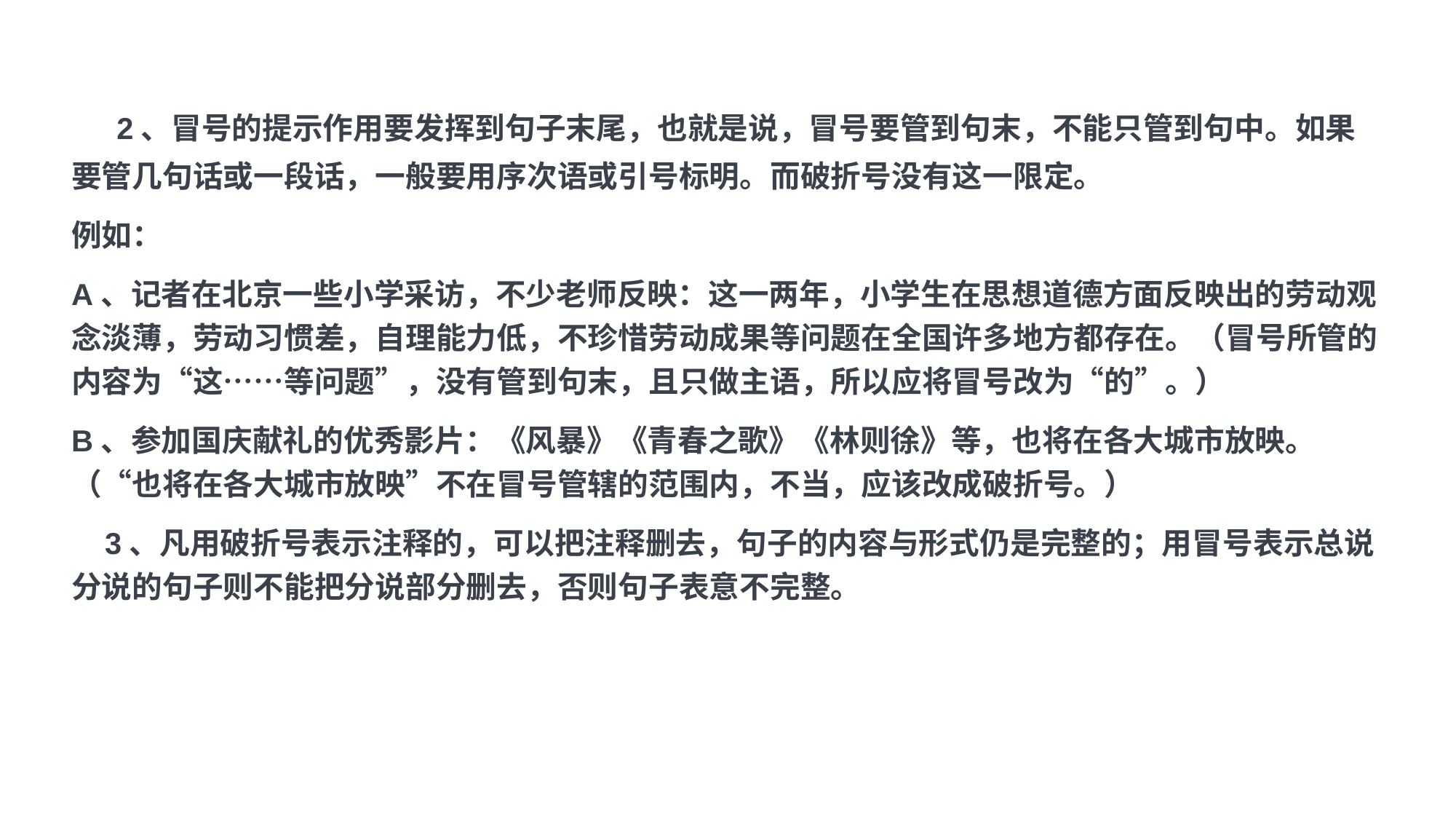

2、冒号的提示作用要发挥到句子末尾，也就是说，冒号要管到句末，不能只管到句中。如果要管几句话或一段话，一般要用序次语或引号标明。而破折号没有这一限定。
例如：
A、记者在北京一些小学采访，不少老师反映：这一两年，小学生在思想道德方面反映出的劳动观念淡薄，劳动习惯差，自理能力低，不珍惜劳动成果等问题在全国许多地方都存在。（冒号所管的内容为“这……等问题”，没有管到句末，且只做主语，所以应将冒号改为“的”。）
B、参加国庆献礼的优秀影片：《风暴》《青春之歌》《林则徐》等，也将在各大城市放映。（“也将在各大城市放映”不在冒号管辖的范围内，不当，应该改成破折号。）
    3、凡用破折号表示注释的，可以把注释删去，句子的内容与形式仍是完整的；用冒号表示总说分说的句子则不能把分说部分删去，否则句子表意不完整。